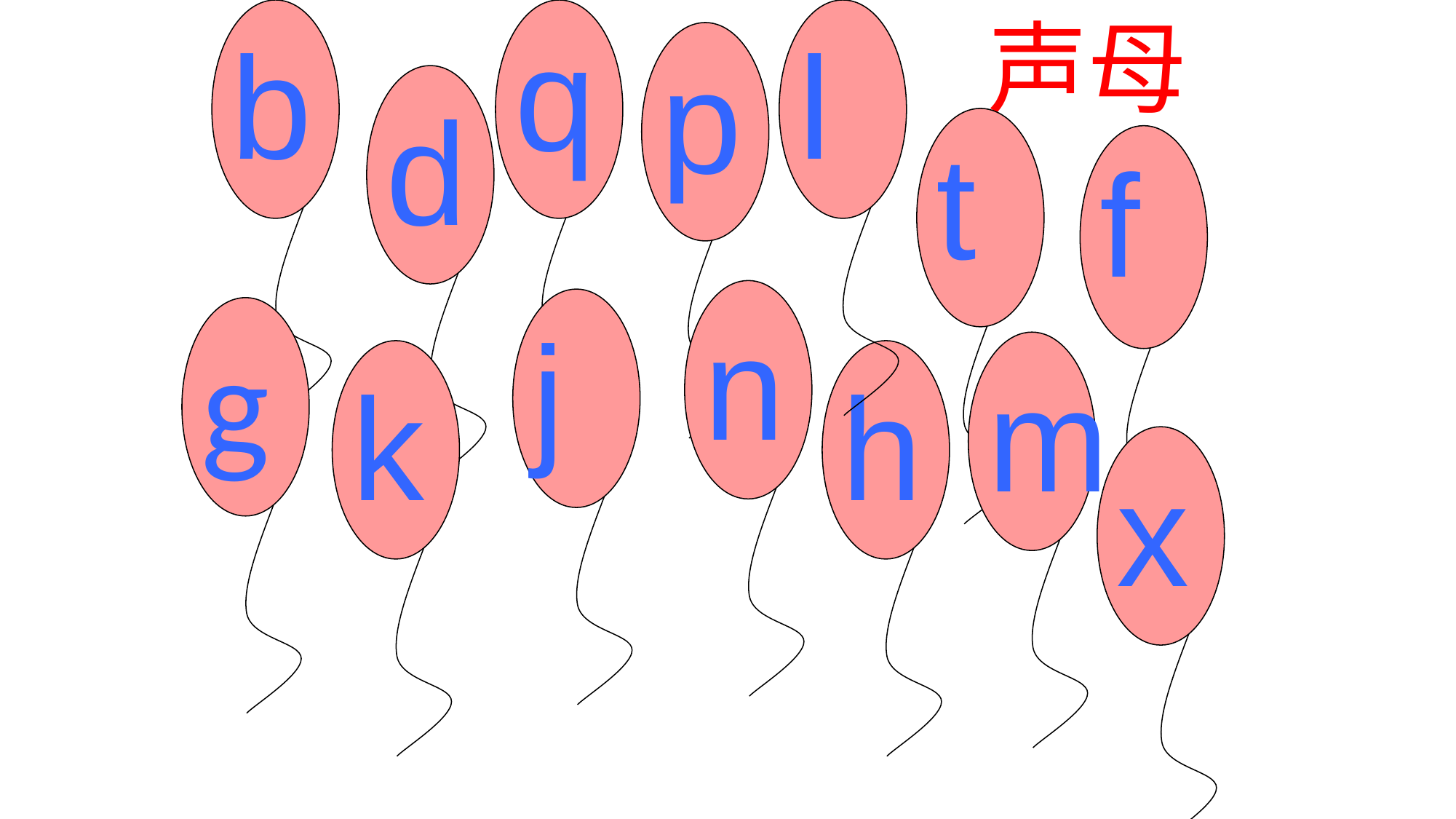

b

q

l

声母

p

d

t

f

n

j

g

m

k

h

x